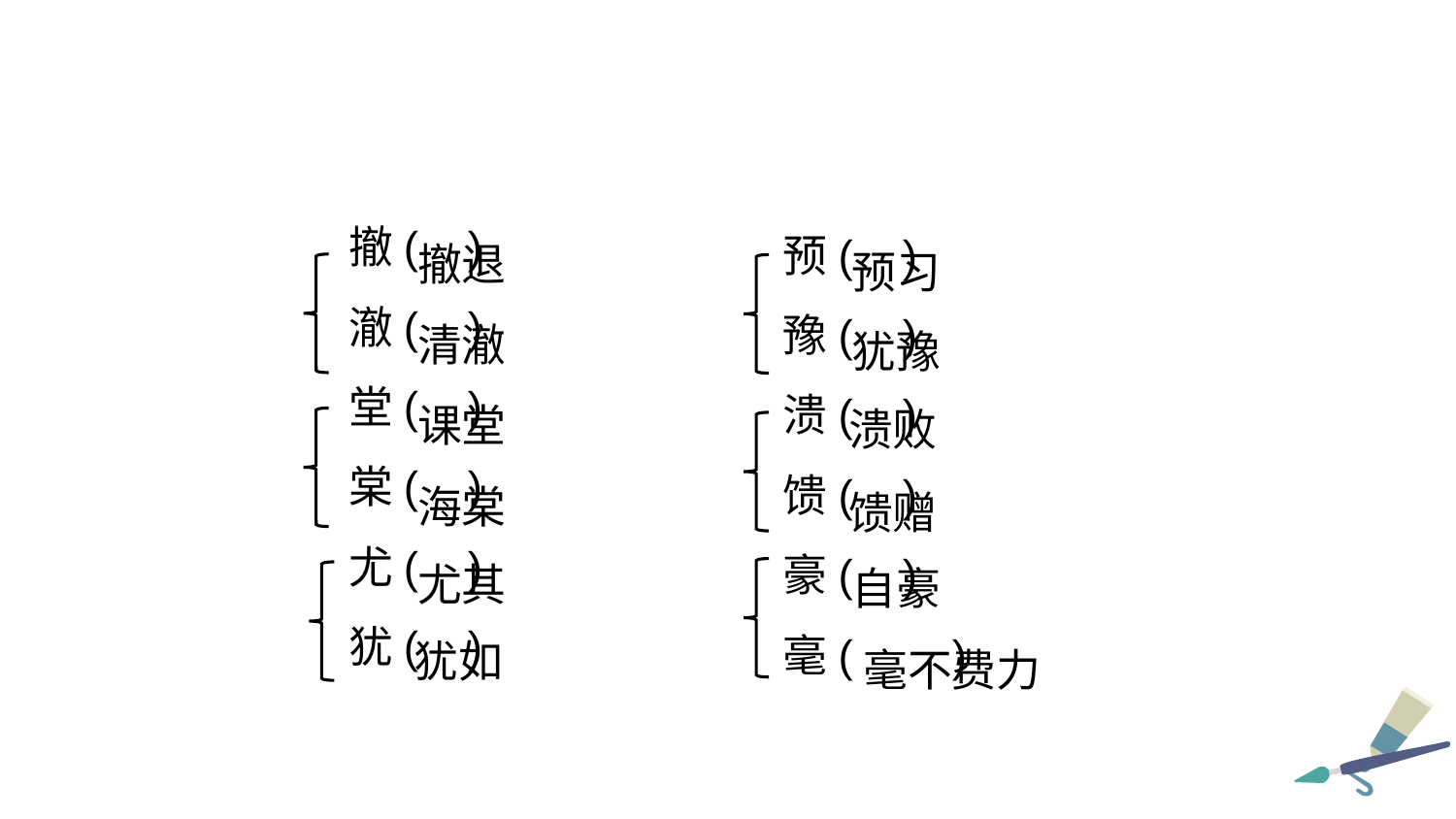

撤(    )
澈(    )
堂(    )
棠(    )
尤(    )
犹(    )

预(    )
豫(    )
溃(    )
馈(    )
豪(    )
毫(        )
撤退
预习

清澈
犹豫
课堂
溃败

海棠
馈赠
尤其
自豪

犹如
毫不费力